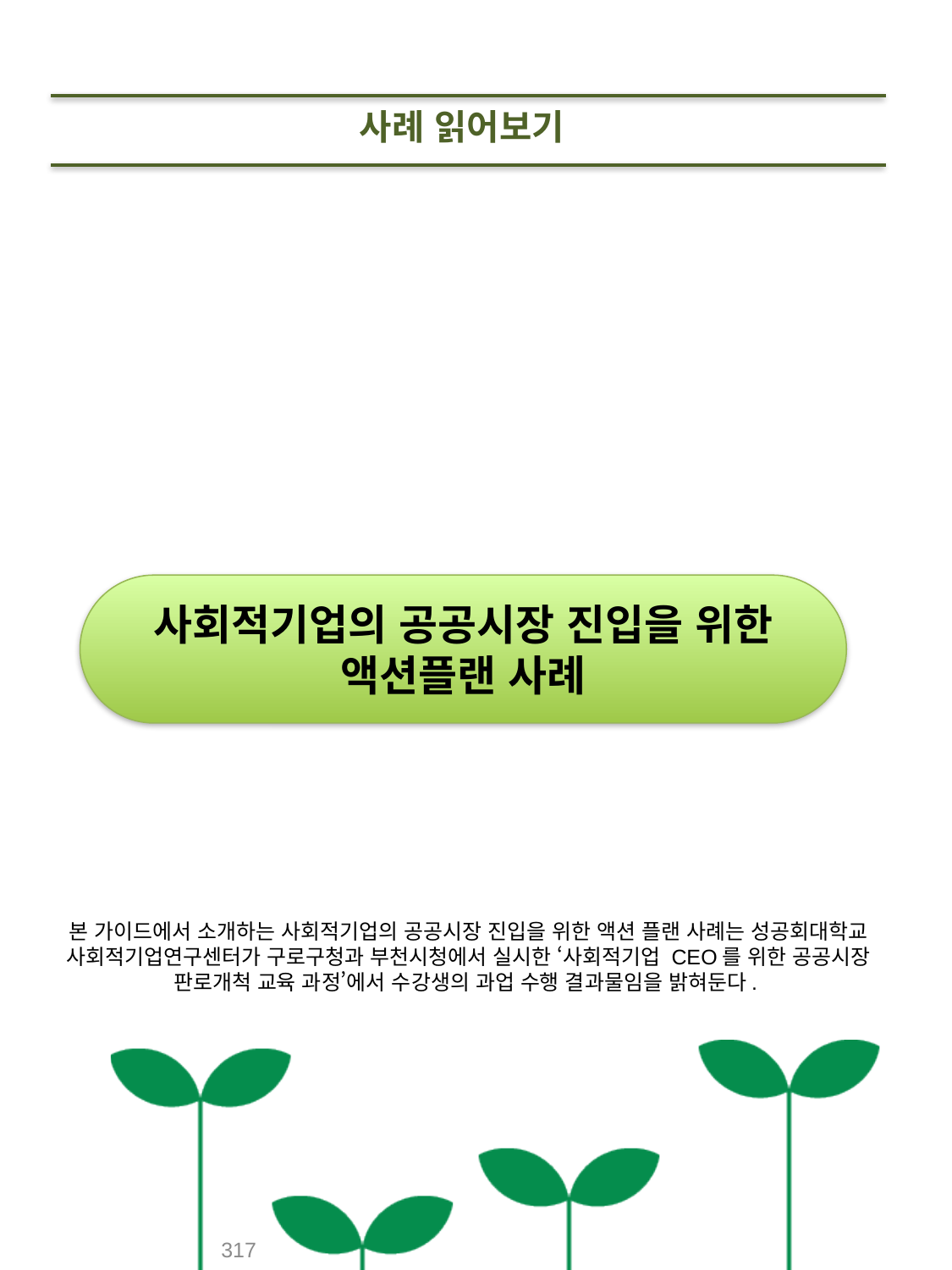

사례 읽어보기
사회적기업의 공공시장 진입을 위한
액션플랜 사례
본 가이드에서 소개하는 사회적기업의 공공시장 진입을 위한 액션 플랜 사례는 성공회대학교 사회적기업연구센터가 구로구청과 부천시청에서 실시한 ‘사회적기업 CEO를 위한 공공시장 판로개척 교육 과정’에서 수강생의 과업 수행 결과물임을 밝혀둔다.

317